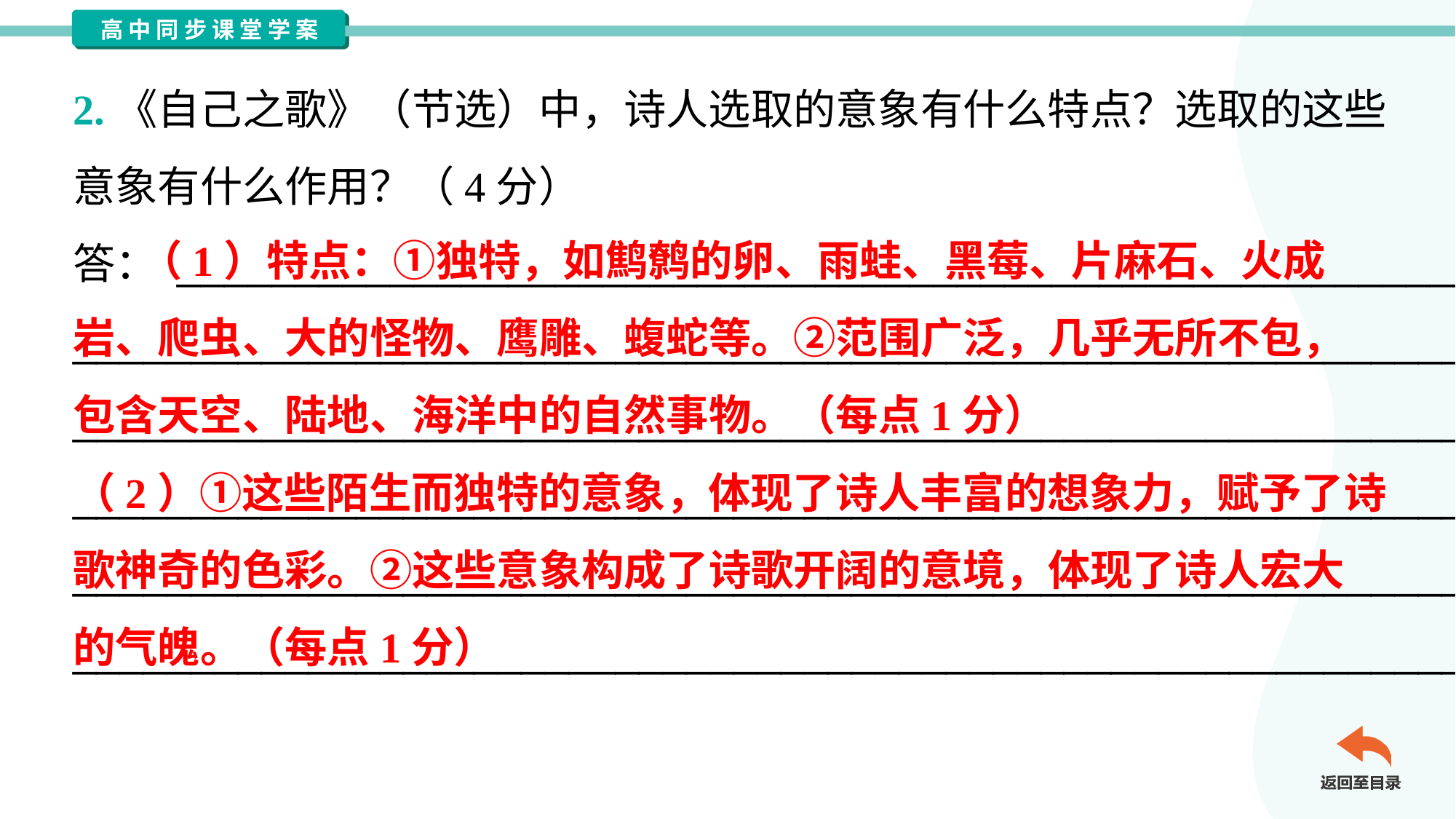

2.《自己之歌》（节选）中，诗人选取的意象有什么特点？选取的这些
意象有什么作用？（4分）
答： ________________________________________________________
_____________________________________________________________
_____________________________________________________________
_____________________________________________________________
_____________________________________________________________
_____________________________________________________________
      （1）特点：①独特，如鹪鹩的卵、雨蛙、黑莓、片麻石、火成
岩、爬虫、大的怪物、鹰雕、蝮蛇等。②范围广泛，几乎无所不包，
包含天空、陆地、海洋中的自然事物。（每点1分）
（2）①这些陌生而独特的意象，体现了诗人丰富的想象力，赋予了诗
歌神奇的色彩。②这些意象构成了诗歌开阔的意境，体现了诗人宏大
的气魄。（每点1分）